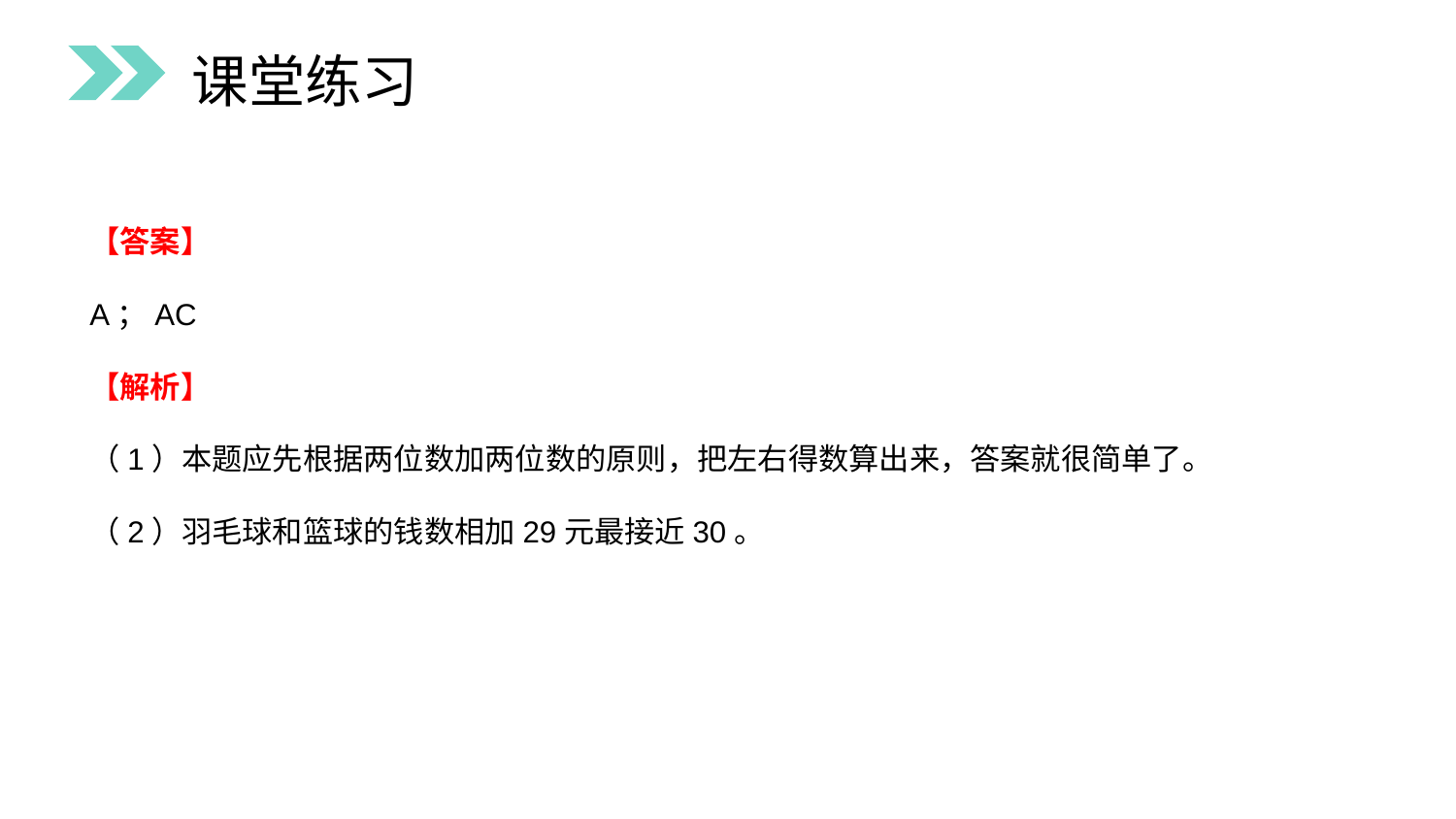

课堂练习
【答案】
A；AC
【解析】
（1）本题应先根据两位数加两位数的原则，把左右得数算出来，答案就很简单了。
（2）羽毛球和篮球的钱数相加29元最接近30。